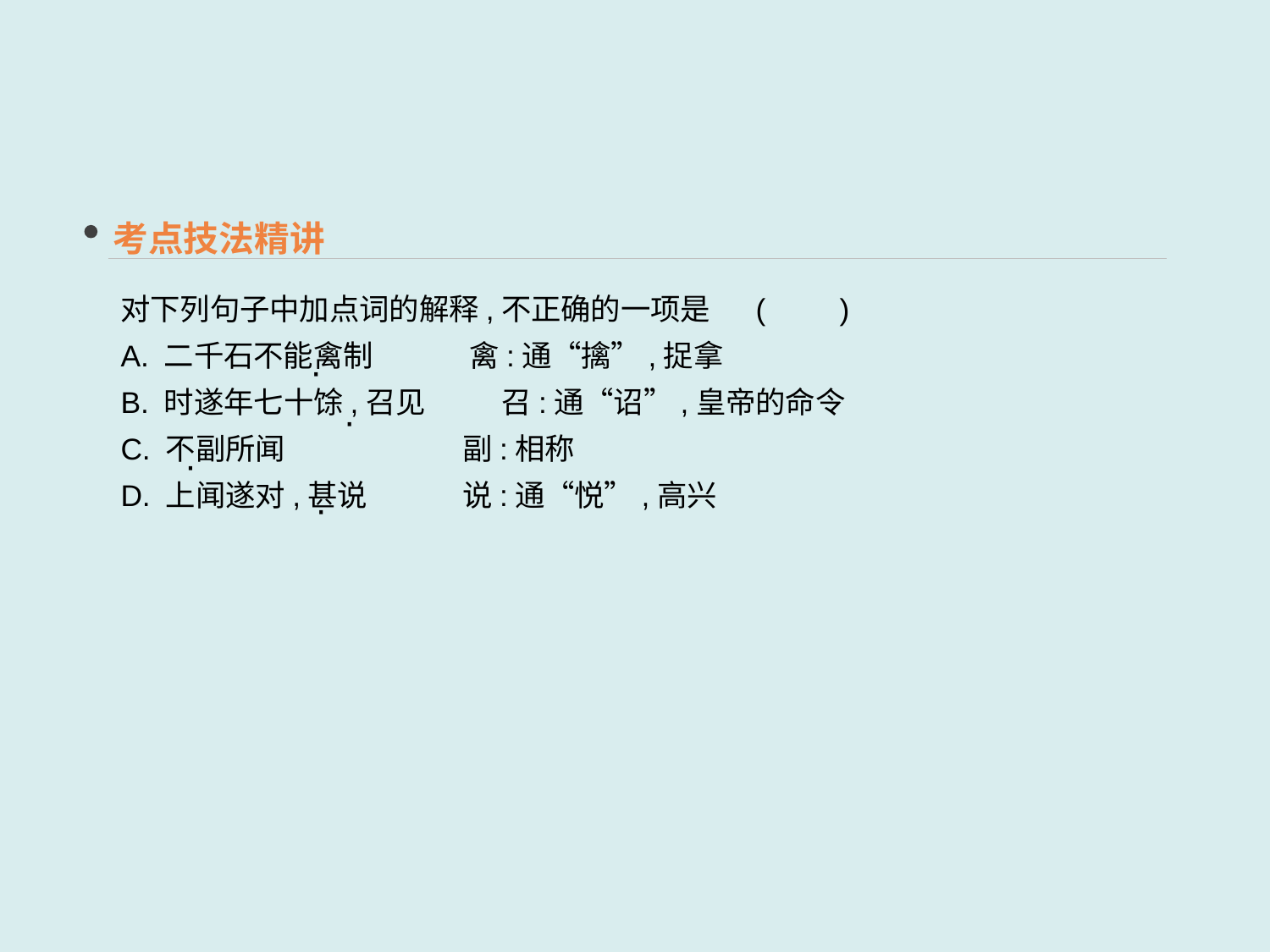

考点技法精讲

对下列句子中加点词的解释,不正确的一项是	(　　)
A. 二千石不能禽制　　　 禽:通“擒”,捉拿
B. 时遂年七十馀,召见	召:通“诏”,皇帝的命令
C. 不副所闻	             副:相称
D. 上闻遂对,甚说	             说:通“悦”,高兴

·
·
·
 ·